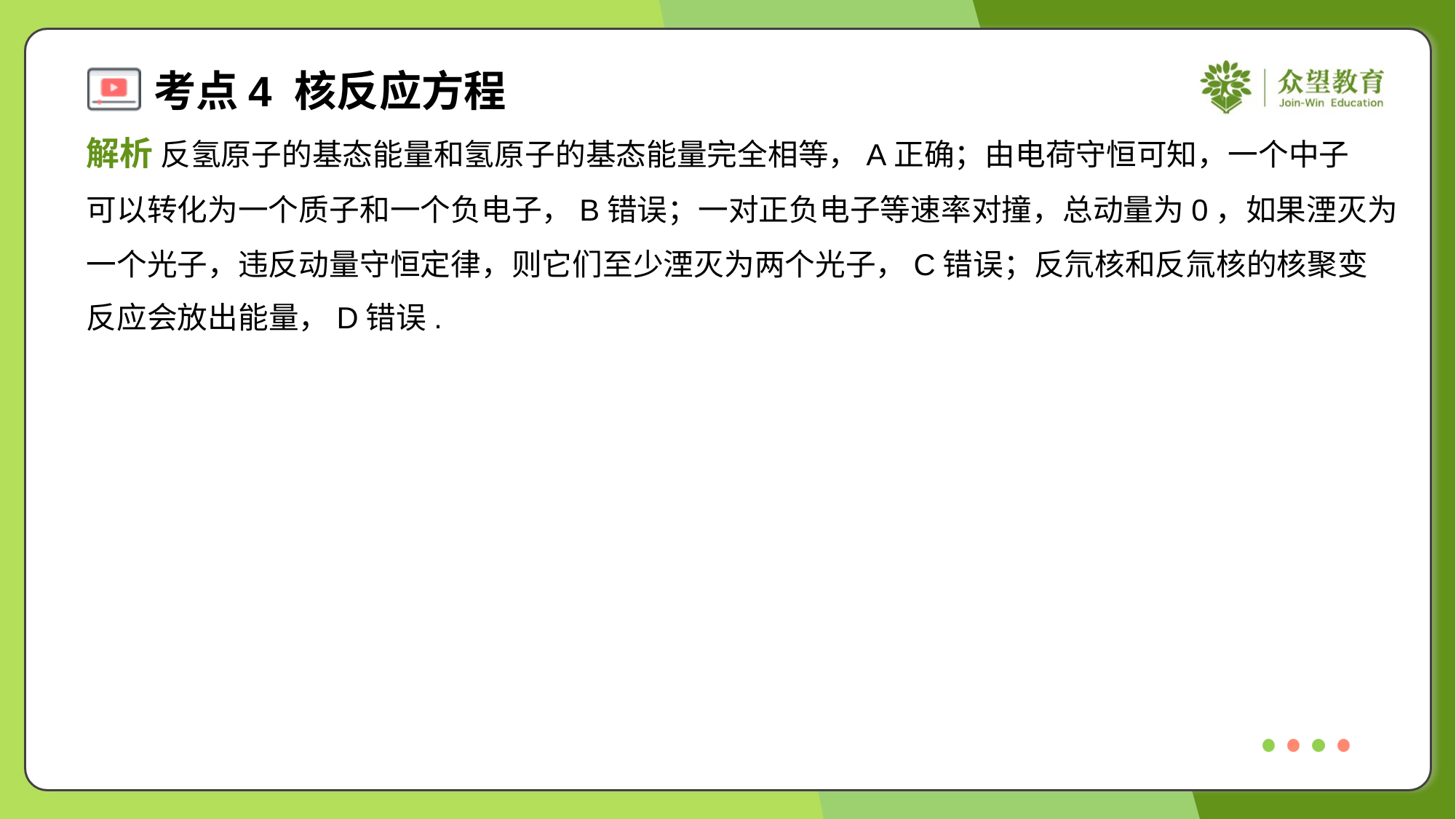

解析 反氢原子的基态能量和氢原子的基态能量完全相等，A正确；由电荷守恒可知，一个中子
可以转化为一个质子和一个负电子，B错误；一对正负电子等速率对撞，总动量为0，如果湮灭为
一个光子，违反动量守恒定律，则它们至少湮灭为两个光子，C错误；反氘核和反氚核的核聚变
反应会放出能量，D错误.